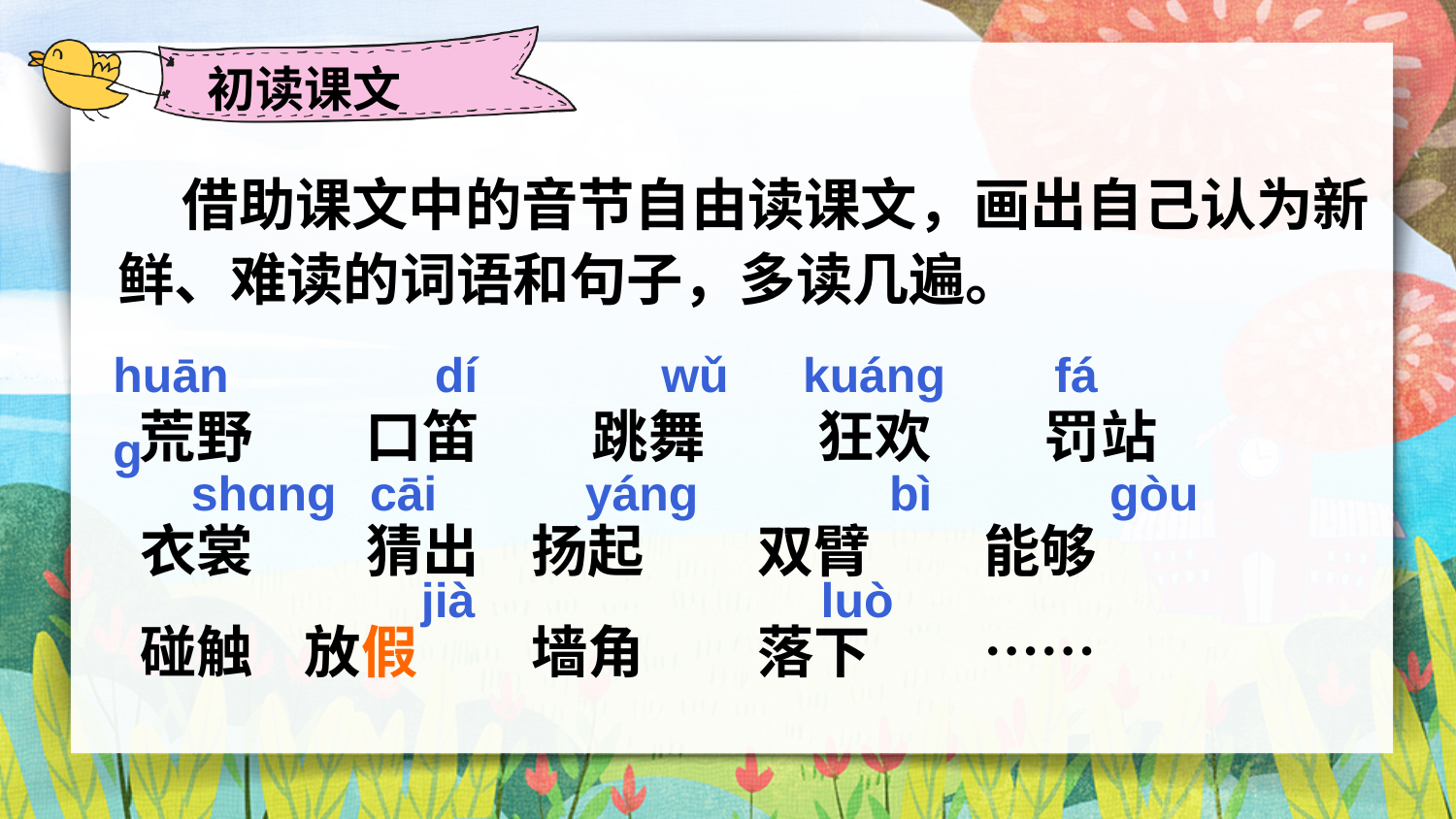

初读课文
    借助课文中的音节自由读课文，画出自己认为新鲜、难读的词语和句子，多读几遍。
huānɡ
dí
wǔ
kuánɡ
fá
荒野　　口笛　　跳舞　　狂欢　　罚站
shɑnɡ
cāi
yánɡ
bì
ɡòu
衣裳　　猜出    扬起　　双臂　　能够
jià
luò
碰触    放假　　墙角　　落下　　……